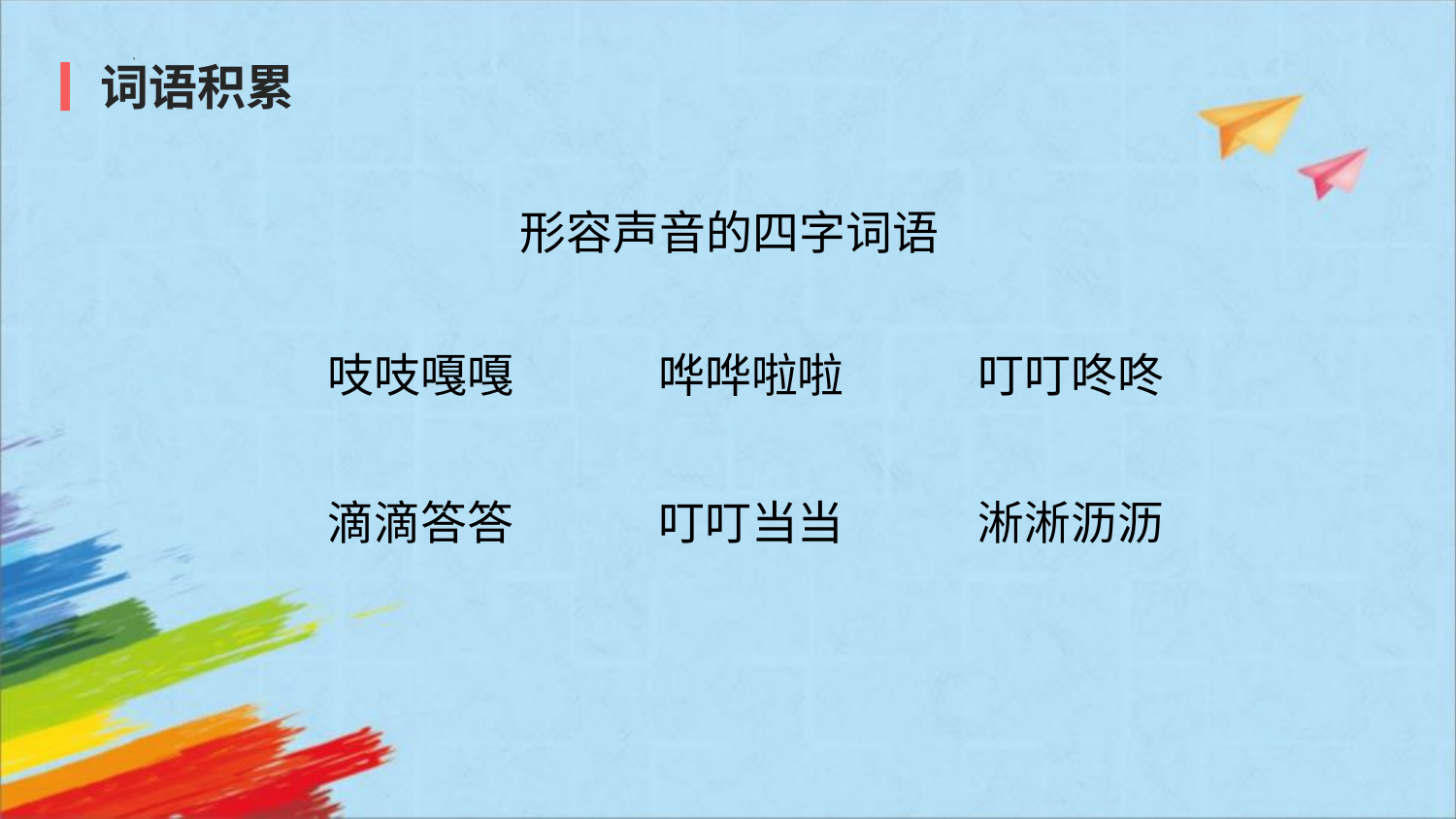

词语积累

形容声音的四字词语
吱吱嘎嘎
哗哗啦啦
叮叮咚咚
滴滴答答
叮叮当当
淅淅沥沥